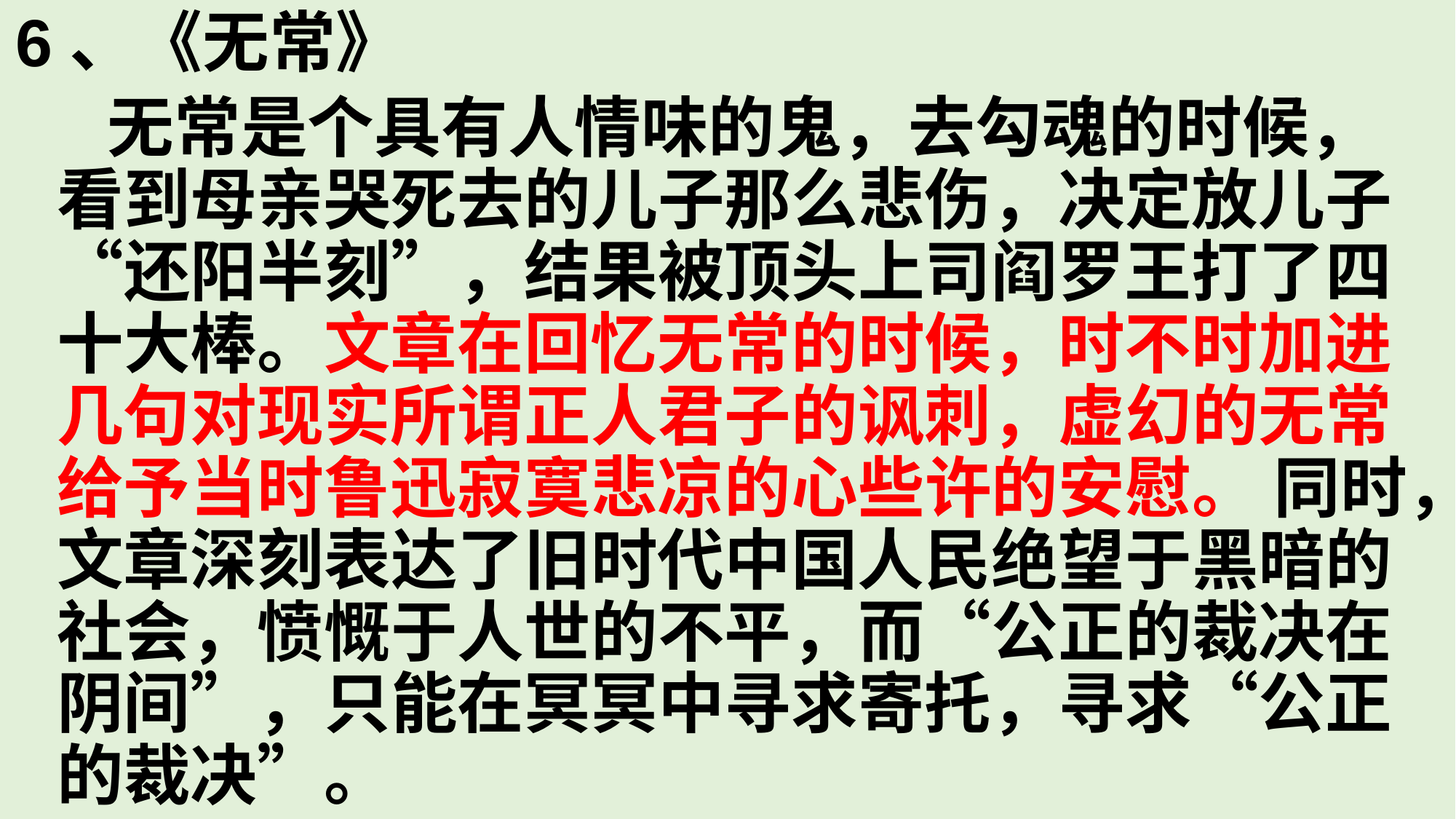

6、《无常》
     无常是个具有人情味的鬼，去勾魂的时候，看到母亲哭死去的儿子那么悲伤，决定放儿子“还阳半刻”，结果被顶头上司阎罗王打了四十大棒。文章在回忆无常的时候，时不时加进几句对现实所谓正人君子的讽刺，虚幻的无常给予当时鲁迅寂寞悲凉的心些许的安慰。 同时，文章深刻表达了旧时代中国人民绝望于黑暗的社会，愤慨于人世的不平，而“公正的裁决在阴间”，只能在冥冥中寻求寄托，寻求“公正的裁决”。
#